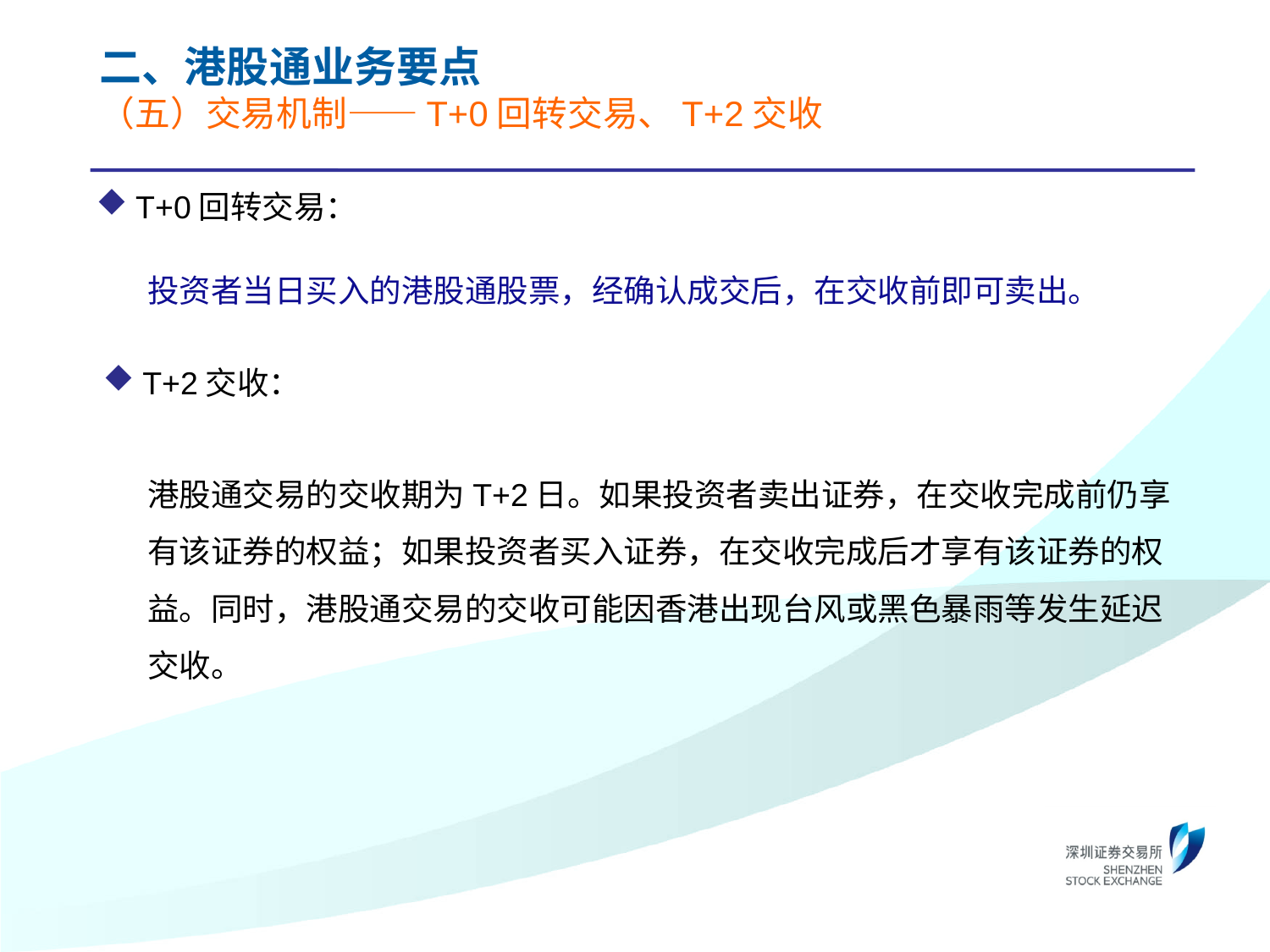

二、港股通业务要点
（五）交易机制——T+0回转交易、T+2交收

T+0回转交易：
投资者当日买入的港股通股票，经确认成交后，在交收前即可卖出。

T+2交收：

港股通交易的交收期为T+2日。如果投资者卖出证券，在交收完成前仍享有该证券的权益；如果投资者买入证券，在交收完成后才享有该证券的权益。同时，港股通交易的交收可能因香港出现台风或黑色暴雨等发生延迟交收。